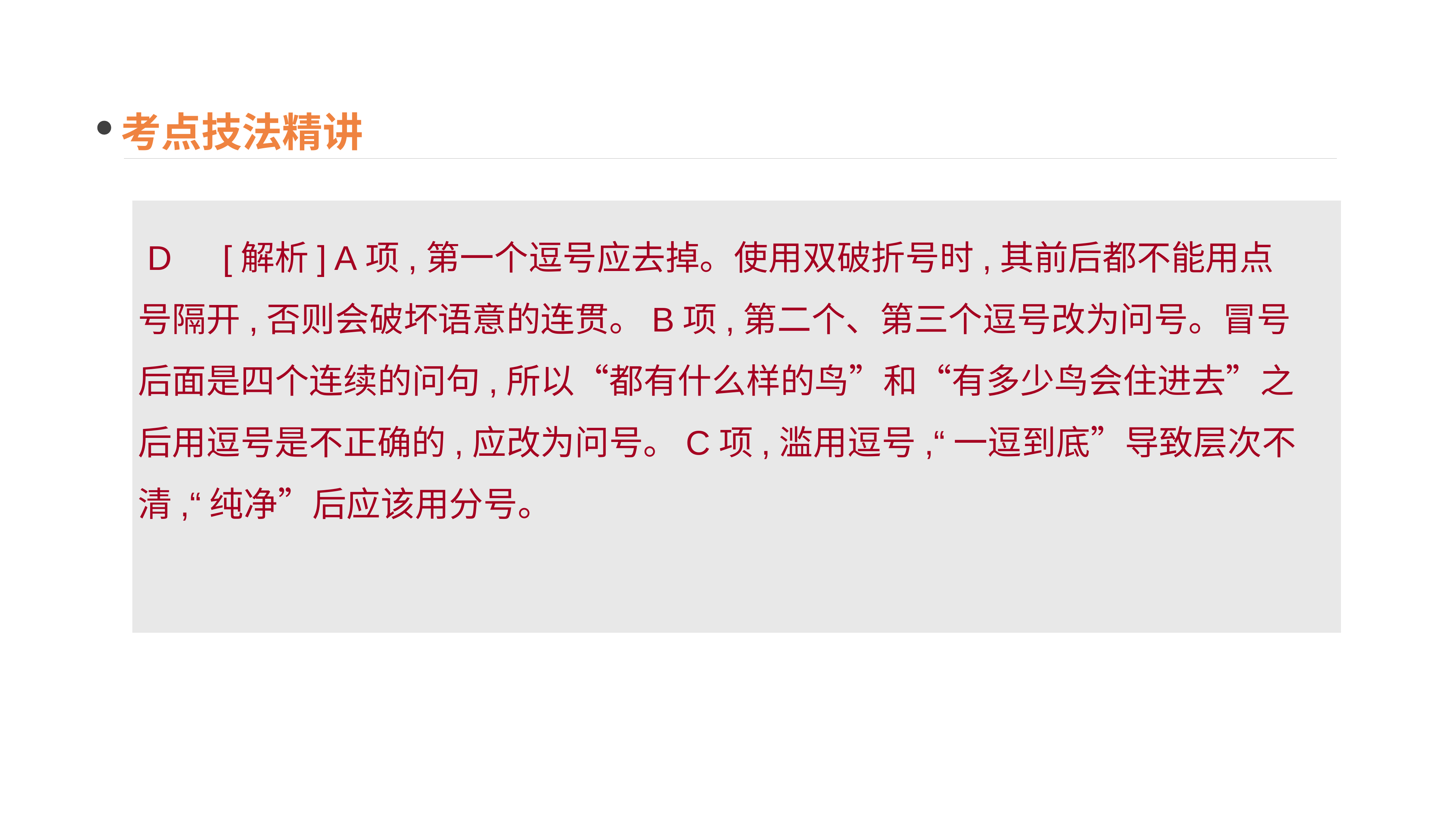

考点技法精讲

 D　[解析] A项,第一个逗号应去掉。使用双破折号时,其前后都不能用点号隔开,否则会破坏语意的连贯。B项,第二个、第三个逗号改为问号。冒号后面是四个连续的问句,所以“都有什么样的鸟”和“有多少鸟会住进去”之后用逗号是不正确的,应改为问号。C项,滥用逗号,“一逗到底”导致层次不清,“纯净”后应该用分号。